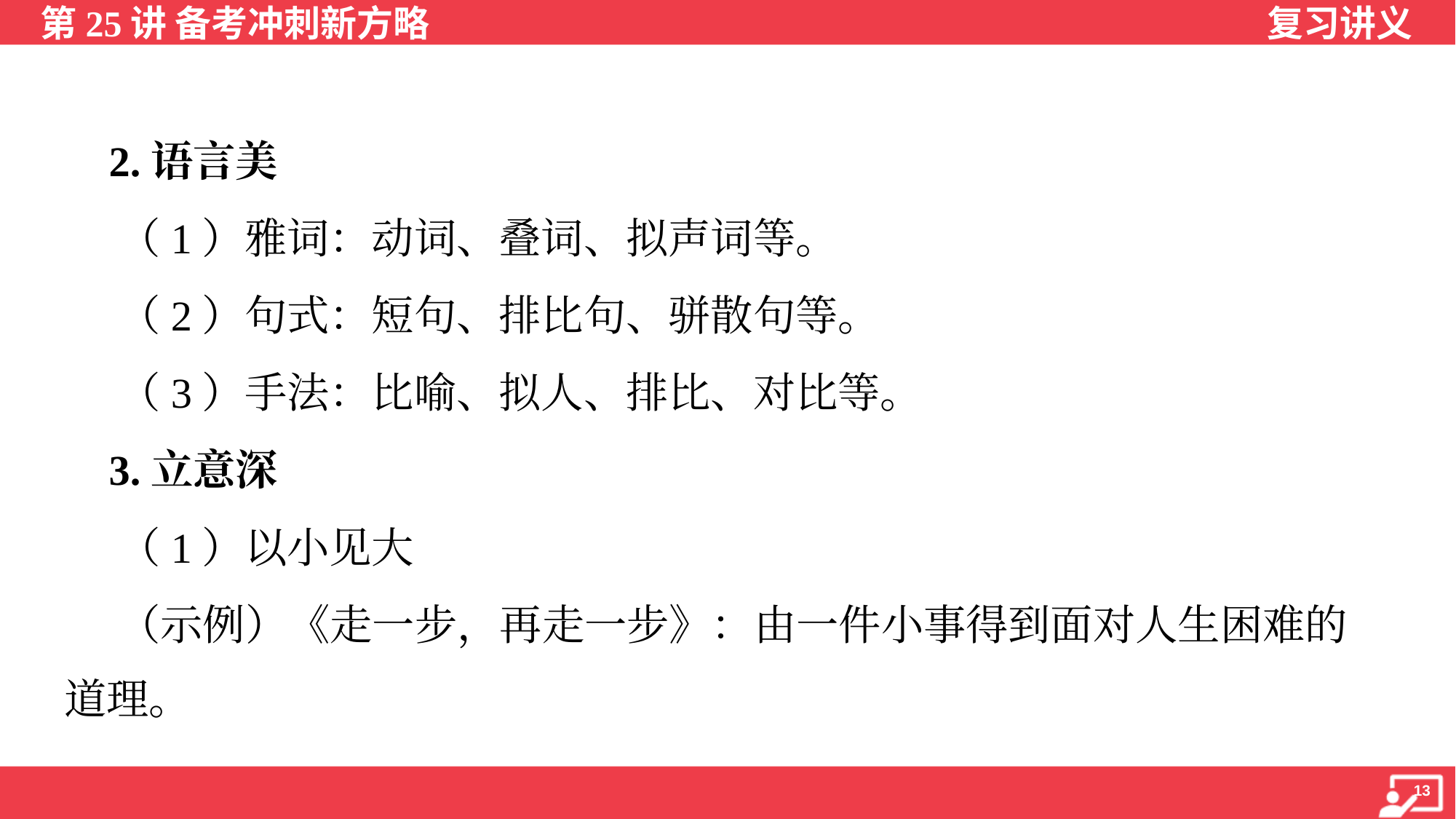

2.语言美
    （1）雅词：动词、叠词、拟声词等。
    （2）句式：短句、排比句、骈散句等。
    （3）手法：比喻、拟人、排比、对比等。
    3.立意深
    （1）以小见大
    （示例）《走一步，再走一步》：由一件小事得到面对人生困难的
道理。